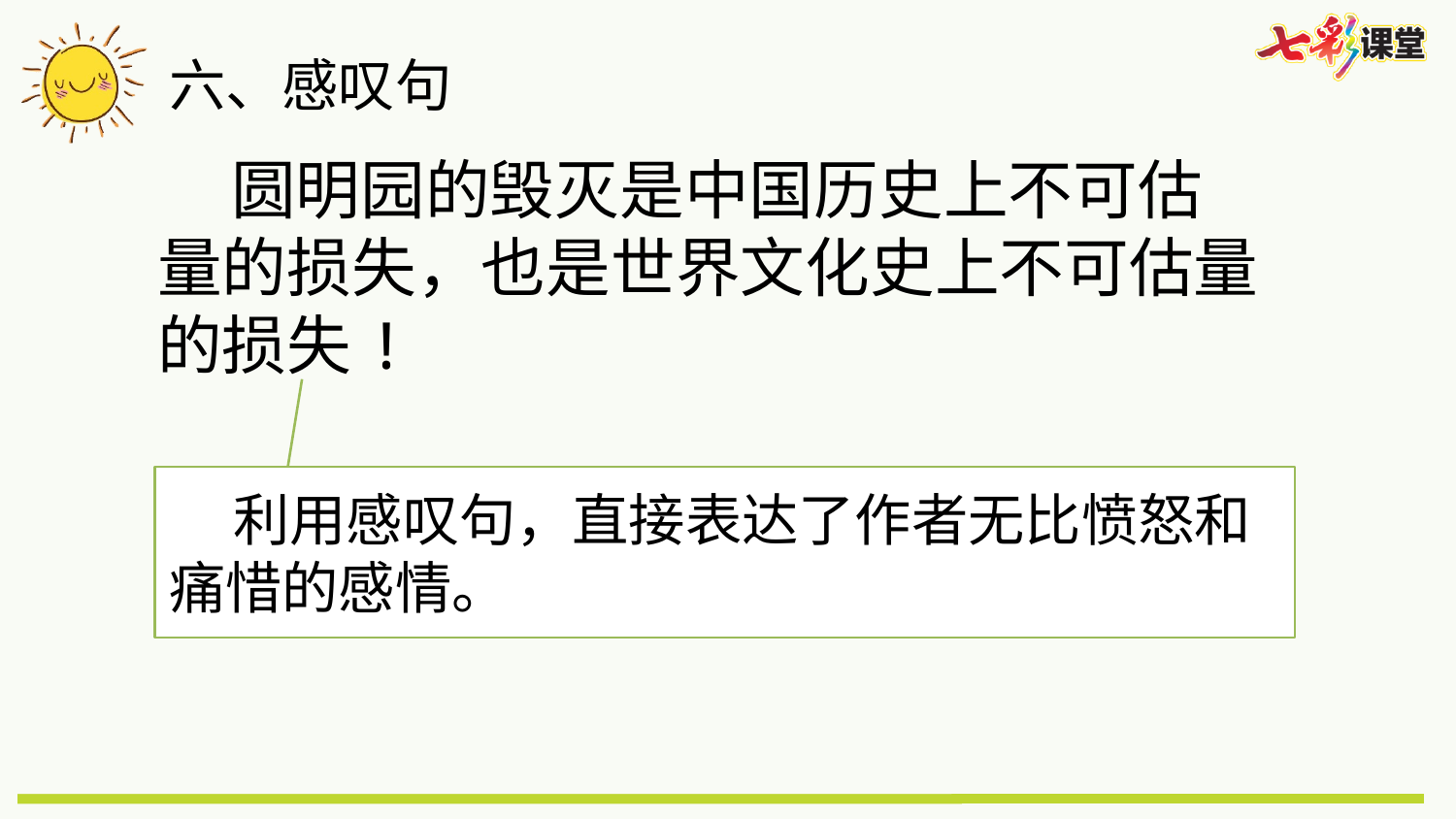

六、感叹句
    圆明园的毁灭是中国历史上不可估量的损失，也是世界文化史上不可估量的损失!
    利用感叹句，直接表达了作者无比愤怒和痛惜的感情。